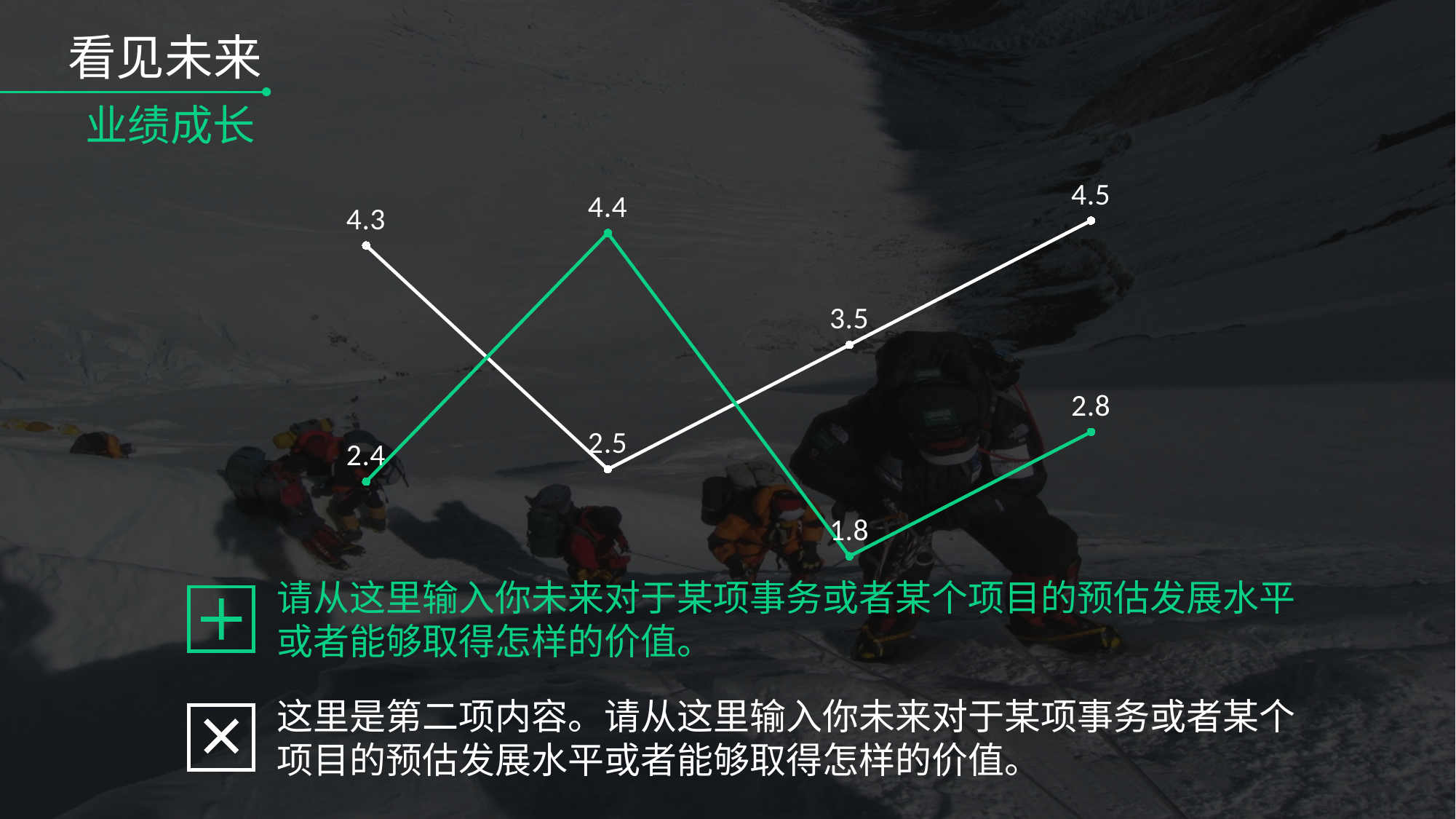

看见未来
业绩成长

### Chart

| Category | 系列 1 | 系列 2 | 列1 |
|---|---|---|---|
| 类别 1 | 4.3 | 2.4 | None |
| 类别 2 | 2.5 | 4.4 | None |
| 类别 3 | 3.5 | 1.8 | None |
| 类别 4 | 4.5 | 2.8 | None |
请从这里输入你未来对于某项事务或者某个项目的预估发展水平或者能够取得怎样的价值。

这里是第二项内容。请从这里输入你未来对于某项事务或者某个项目的预估发展水平或者能够取得怎样的价值。